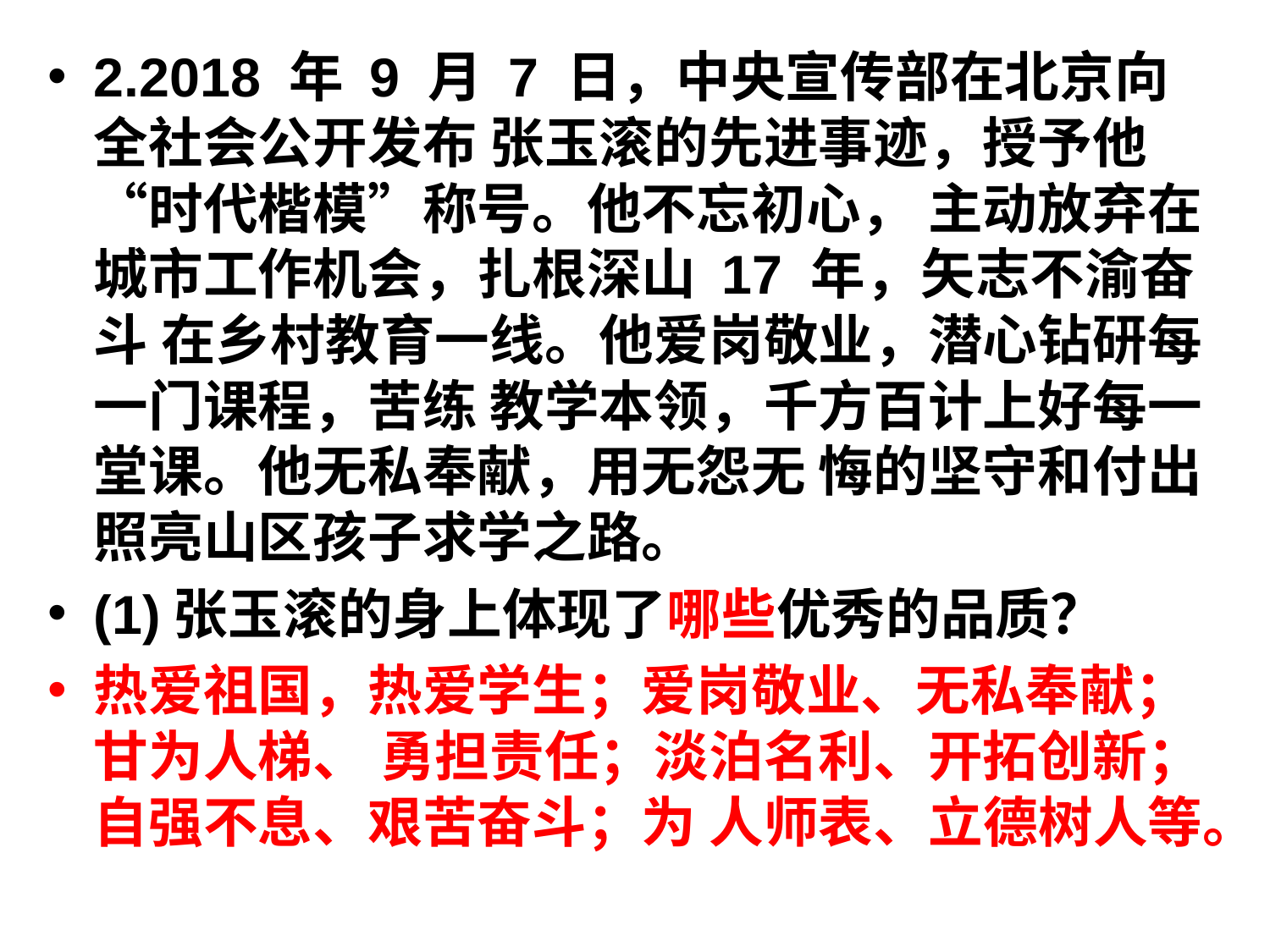

2.2018 年 9 月 7 日，中央宣传部在北京向全社会公开发布 张玉滚的先进事迹，授予他“时代楷模”称号。他不忘初心， 主动放弃在城市工作机会，扎根深山 17 年，矢志不渝奋斗 在乡村教育一线。他爱岗敬业，潜心钻研每一门课程，苦练 教学本领，千方百计上好每一堂课。他无私奉献，用无怨无 悔的坚守和付出照亮山区孩子求学之路。
(1)张玉滚的身上体现了哪些优秀的品质？
热爱祖国，热爱学生；爱岗敬业、无私奉献；甘为人梯、 勇担责任；淡泊名利、开拓创新；自强不息、艰苦奋斗；为 人师表、立德树人等。